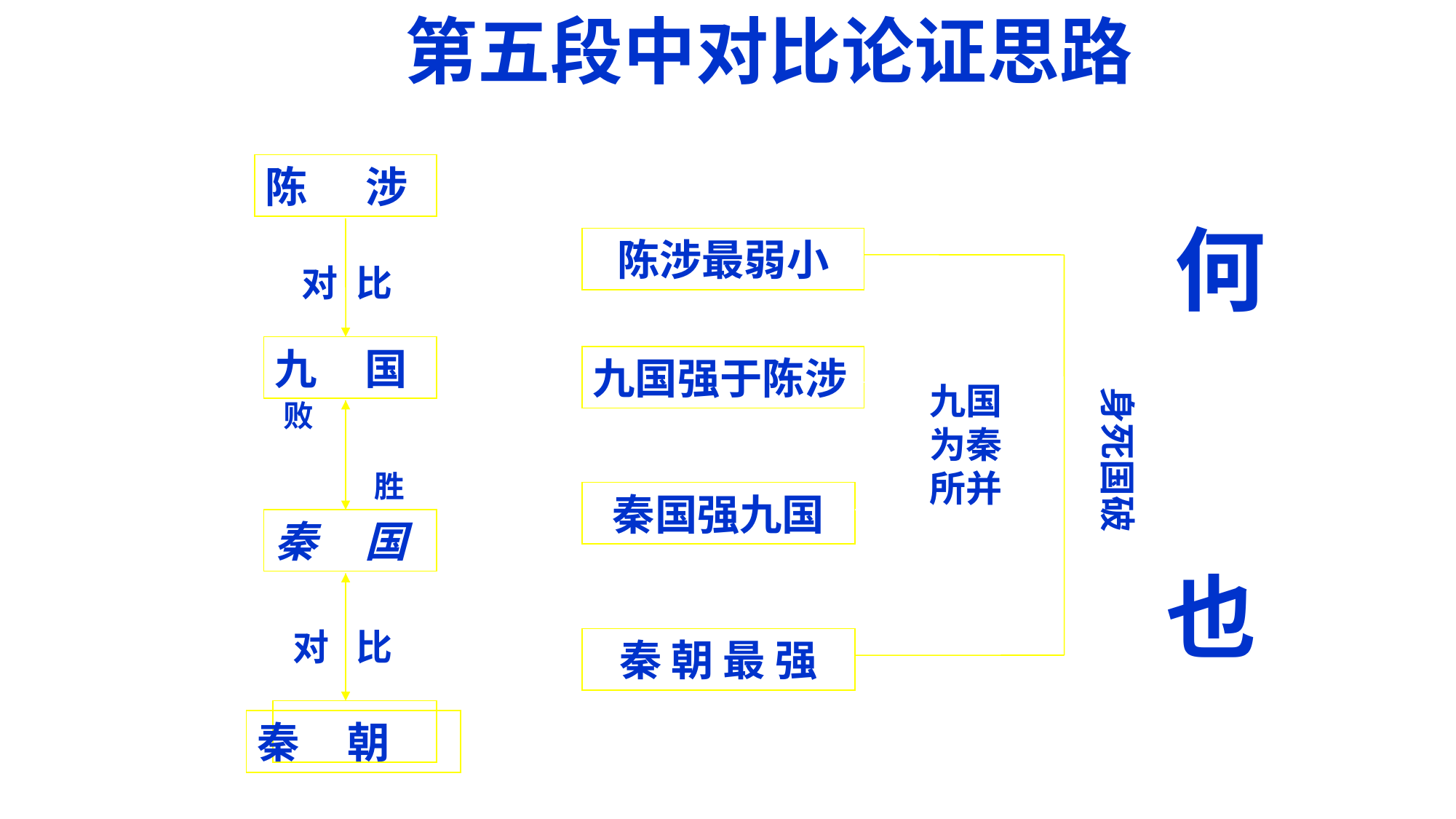

第五段中对比论证思路
陈      涉
陈      涉
陈      涉

何

陈涉最弱小
对
比

九     国
九     国
九     国
身死国破
九国强于陈涉

九国为秦所并

败

胜
秦国强九国
秦     国
秦     国
秦     国

也

对
比
秦 朝 最 强

秦     朝
秦     朝
秦     朝
秦     朝